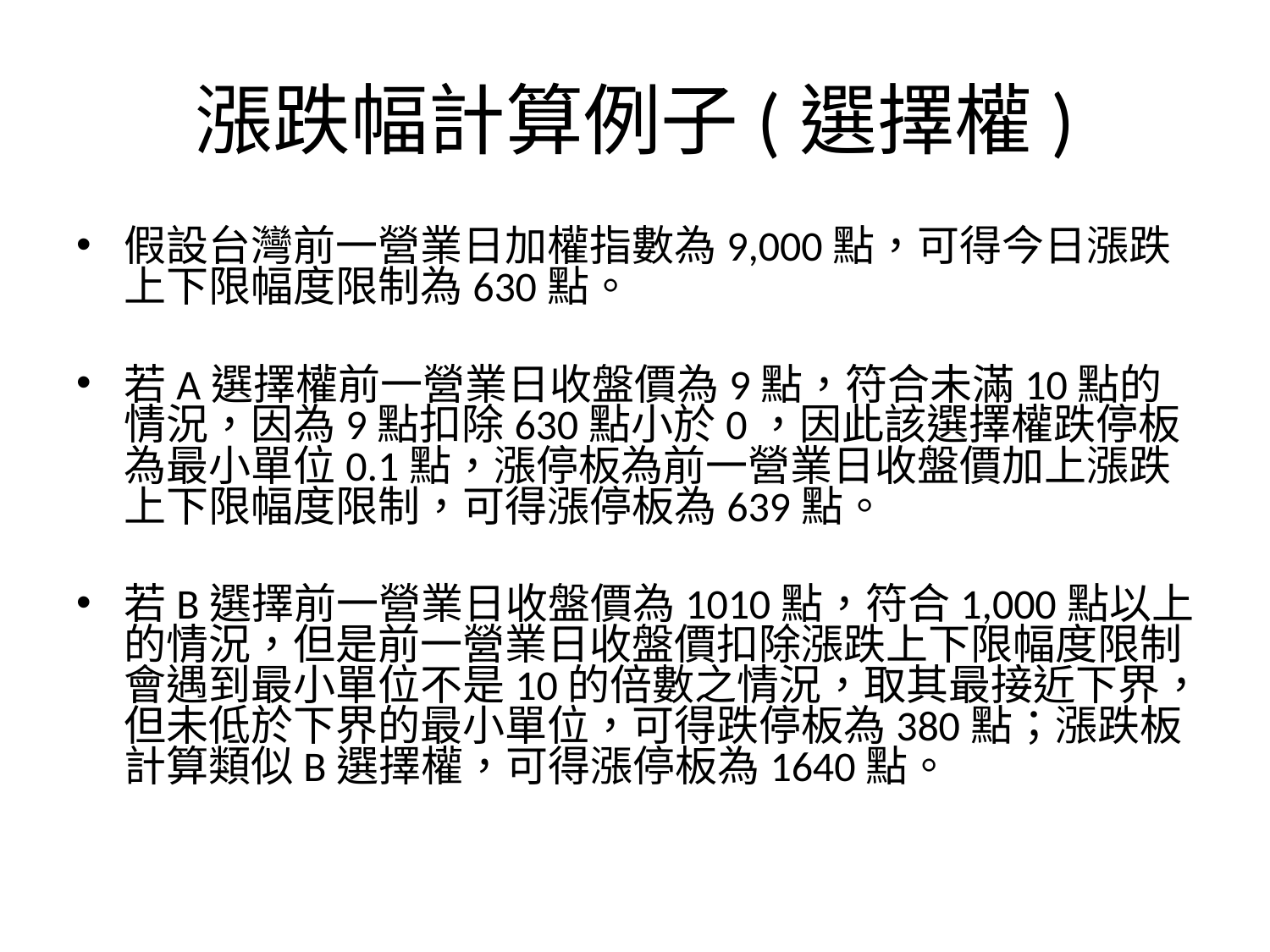

# 漲跌幅計算例子(選擇權)
假設台灣前一營業日加權指數為9,000點，可得今日漲跌上下限幅度限制為630點。

若A選擇權前一營業日收盤價為9點，符合未滿10點的情況，因為9點扣除630點小於0，因此該選擇權跌停板為最小單位0.1點，漲停板為前一營業日收盤價加上漲跌上下限幅度限制，可得漲停板為639點。

若B選擇前一營業日收盤價為1010點，符合1,000點以上的情況，但是前一營業日收盤價扣除漲跌上下限幅度限制會遇到最小單位不是10的倍數之情況，取其最接近下界，但未低於下界的最小單位，可得跌停板為380點；漲跌板計算類似B選擇權，可得漲停板為1640點。